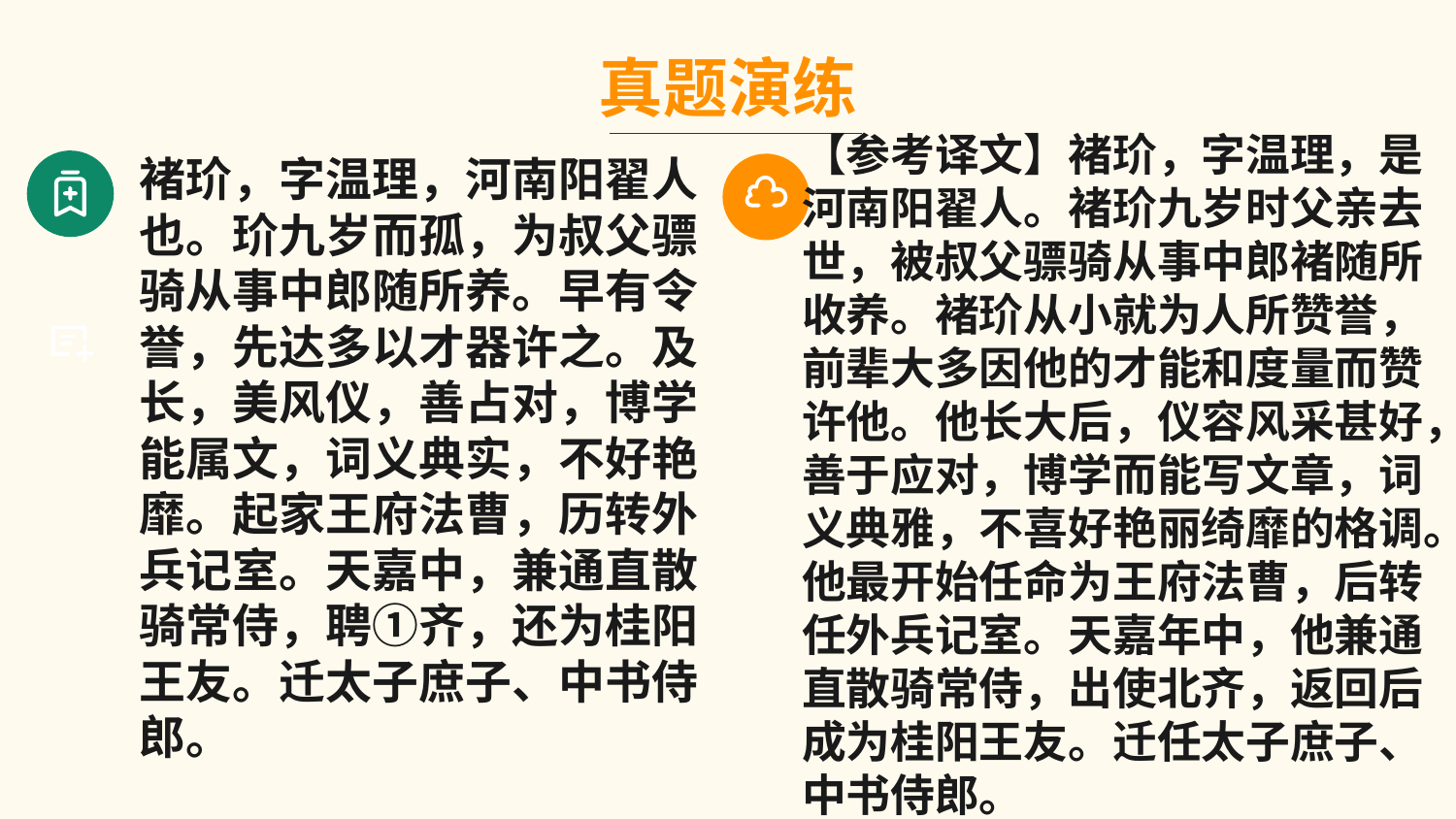

真题演练
【参考译文】褚玠，字温理，是河南阳翟人。褚玠九岁时父亲去世，被叔父骠骑从事中郎褚随所收养。褚玠从小就为人所赞誉，前辈大多因他的才能和度量而赞许他。他长大后，仪容风采甚好，善于应对，博学而能写文章，词义典雅，不喜好艳丽绮靡的格调。他最开始任命为王府法曹，后转任外兵记室。天嘉年中，他兼通直散骑常侍，出使北齐，返回后成为桂阳王友。迁任太子庶子、中书侍郎。

褚玠，字温理，河南阳翟人也。玠九岁而孤，为叔父骠骑从事中郎随所养。早有令誉，先达多以才器许之。及长，美风仪，善占对，博学能属文，词义典实，不好艳靡。起家王府法曹，历转外兵记室。天嘉中，兼通直散骑常侍，聘①齐，还为桂阳王友。迁太子庶子、中书侍郎。